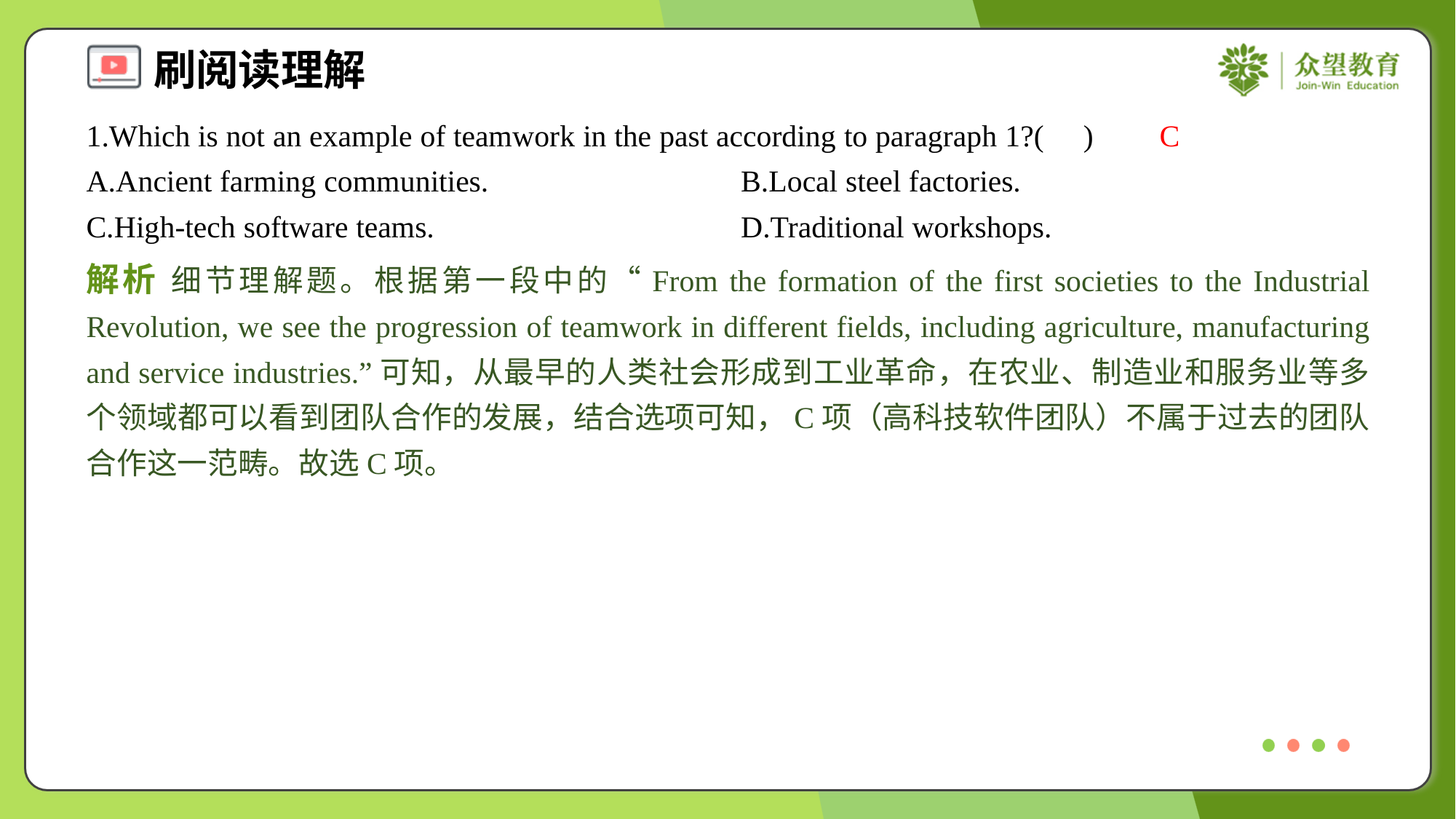

1.Which is not an example of teamwork in the past according to paragraph 1?(     )
C
A.Ancient farming communities.	B.Local steel factories.
C.High-tech software teams.	D.Traditional workshops.
解析 细节理解题。根据第一段中的“From the formation of the first societies to the Industrial Revolution, we see the progression of teamwork in different fields, including agriculture, manufacturing and service industries.”可知，从最早的人类社会形成到工业革命，在农业、制造业和服务业等多个领域都可以看到团队合作的发展，结合选项可知，C项（高科技软件团队）不属于过去的团队合作这一范畴。故选C项。